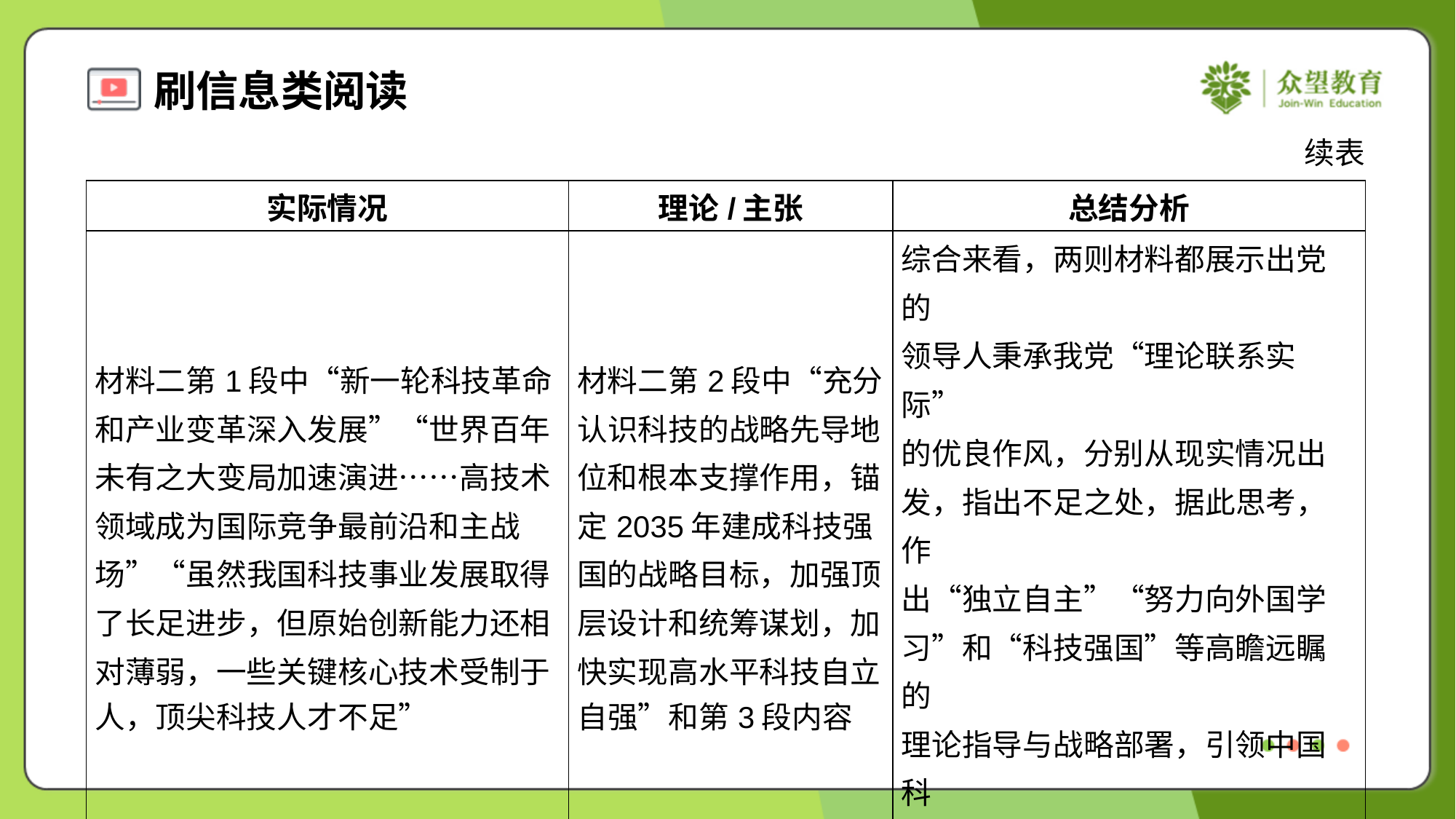

续表
| 实际情况 | 理论/主张 | 总结分析 |
| --- | --- | --- |
| 材料二第1段中“新一轮科技革命 和产业变革深入发展”“世界百年 未有之大变局加速演进……高技术 领域成为国际竞争最前沿和主战 场”“虽然我国科技事业发展取得 了长足进步，但原始创新能力还相 对薄弱，一些关键核心技术受制于 人，顶尖科技人才不足” | 材料二第2段中“充分 认识科技的战略先导地 位和根本支撑作用，锚 定2035年建成科技强 国的战略目标，加强顶 层设计和统筹谋划，加 快实现高水平科技自立 自强”和第3段内容 | 综合来看，两则材料都展示出党的 领导人秉承我党“理论联系实际” 的优良作风，分别从现实情况出 发，指出不足之处，据此思考，作 出“独立自主”“努力向外国学 习”和“科技强国”等高瞻远瞩的 理论指导与战略部署，引领中国科 技强国的未来 |